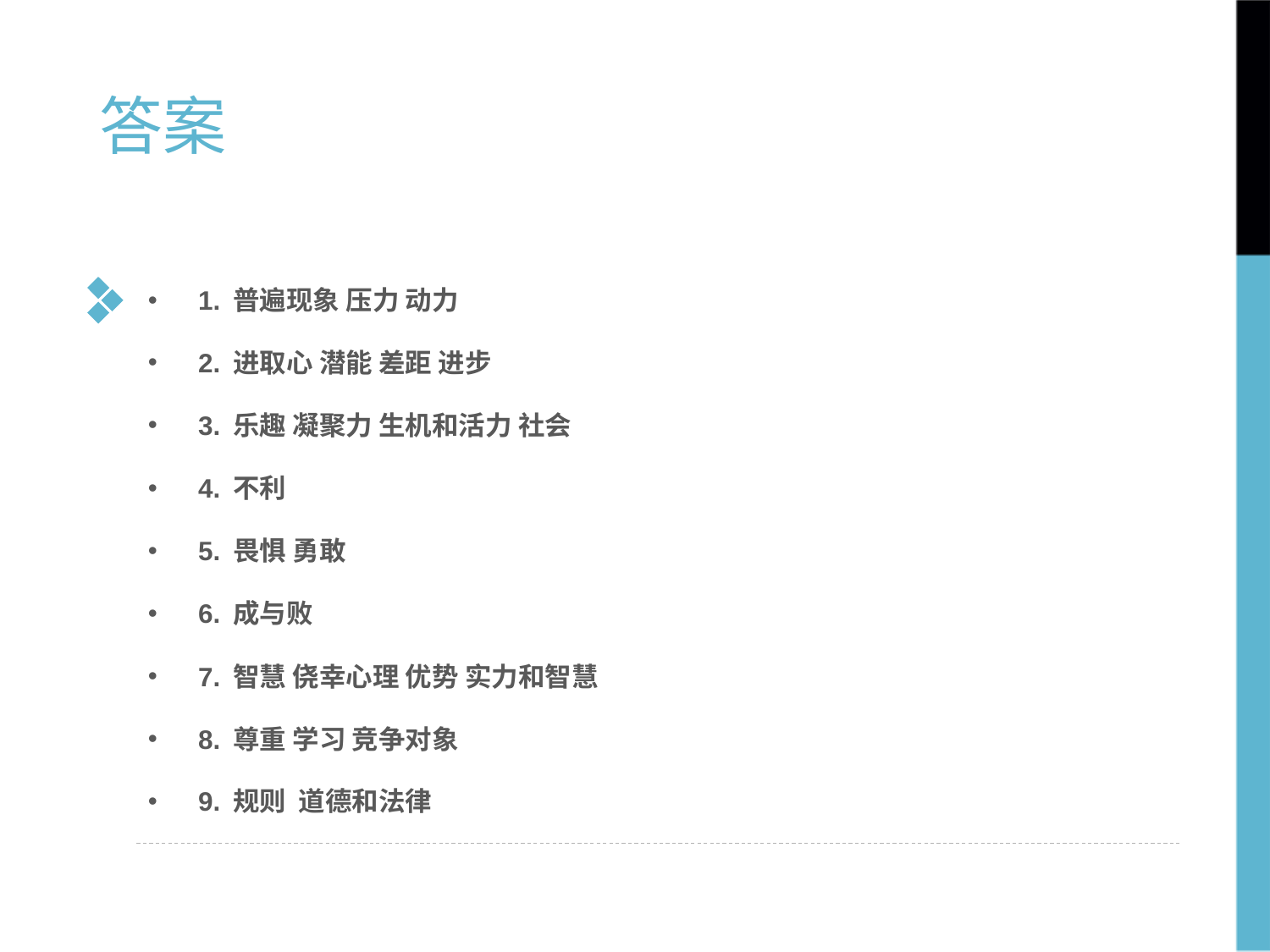

答案
1. 普遍现象 压力 动力
2. 进取心 潜能 差距 进步
3. 乐趣 凝聚力 生机和活力 社会
4. 不利
5. 畏惧 勇敢
6. 成与败
7. 智慧 侥幸心理 优势 实力和智慧
8. 尊重 学习 竞争对象
9. 规则  道德和法律